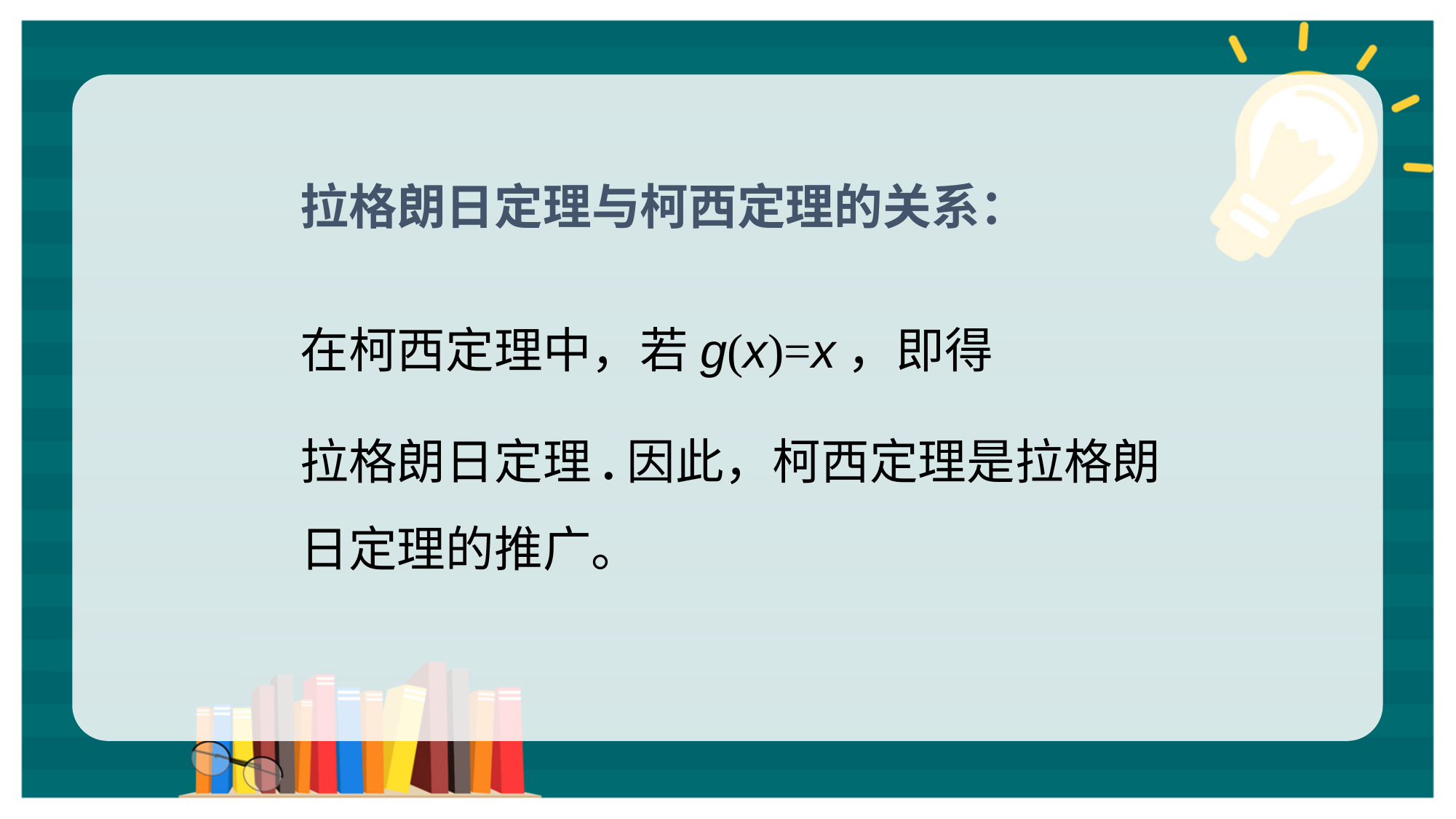

拉格朗日定理与柯西定理的关系：
在柯西定理中，若g(x)=x，即得
拉格朗日定理.因此，柯西定理是拉格朗日定理的推广。